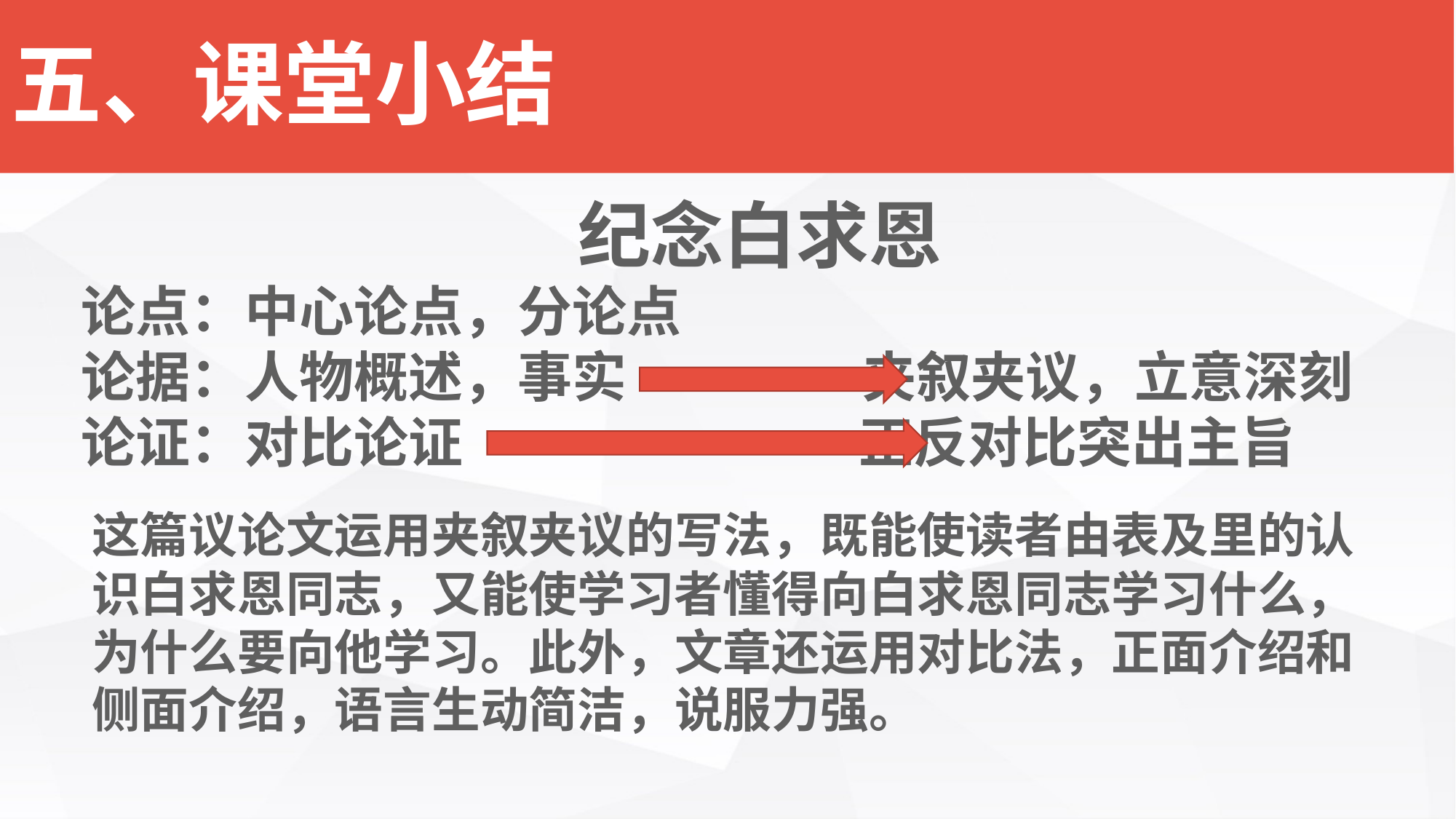

五、课堂小结
 纪念白求恩
论点：中心论点，分论点
论据：人物概述，事实                   夹叙夹议，立意深刻
论证：对比论证                                正反对比突出主旨

这篇议论文运用夹叙夹议的写法，既能使读者由表及里的认识白求恩同志，又能使学习者懂得向白求恩同志学习什么，为什么要向他学习。此外，文章还运用对比法，正面介绍和侧面介绍，语言生动简洁，说服力强。